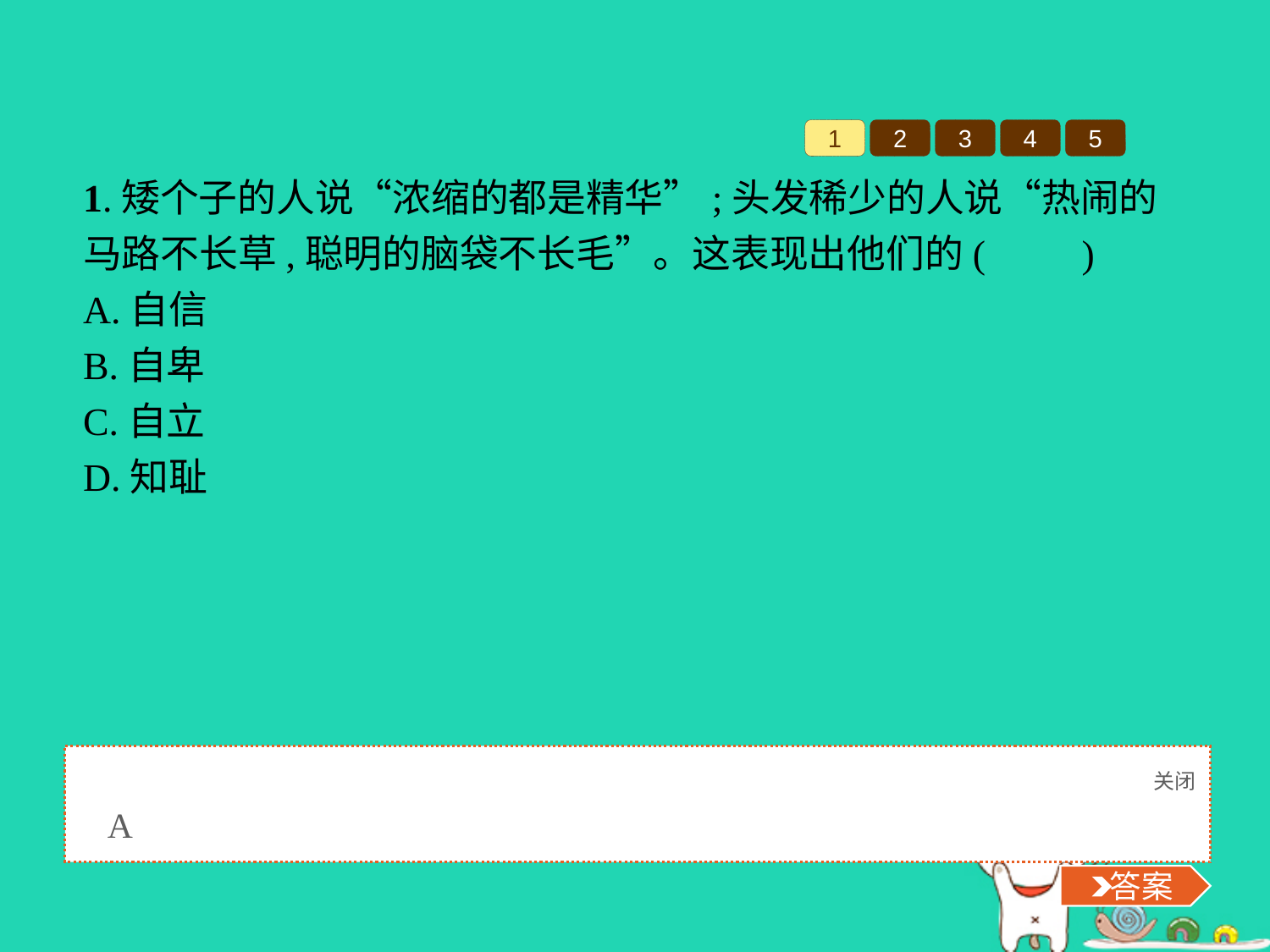

1
2
3
4
5
1.矮个子的人说“浓缩的都是精华”;头发稀少的人说“热闹的马路不长草,聪明的脑袋不长毛”。这表现出他们的(　　)
A.自信
B.自卑
C.自立
D.知耻

关闭
  答案

A
  答案